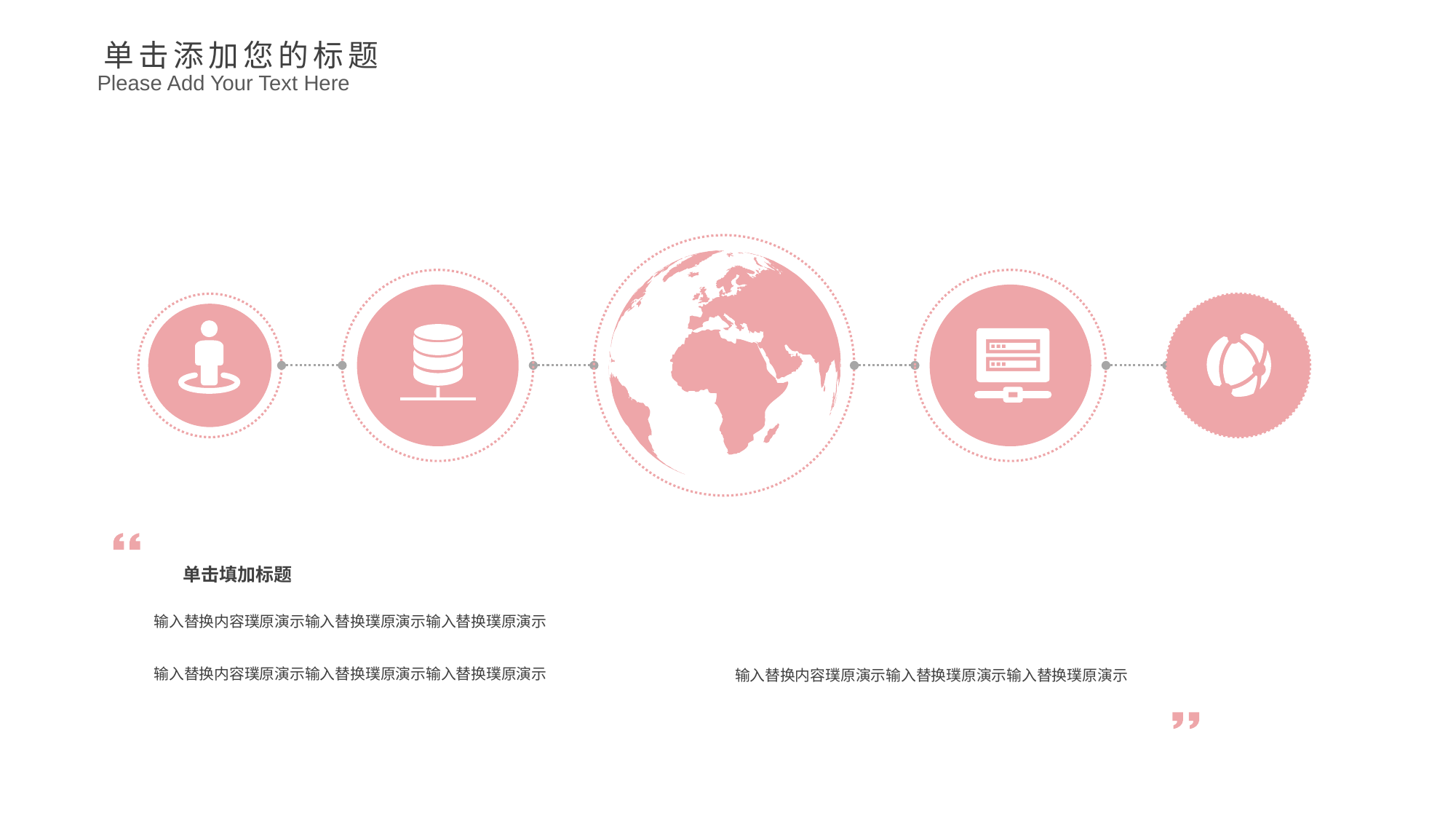

单击添加您的标题

Please Add Your Text Here

单击填加标题
输入替换内容璞原演示输入替换璞原演示输入替换璞原演示
输入替换内容璞原演示输入替换璞原演示输入替换璞原演示
输入替换内容璞原演示输入替换璞原演示输入替换璞原演示